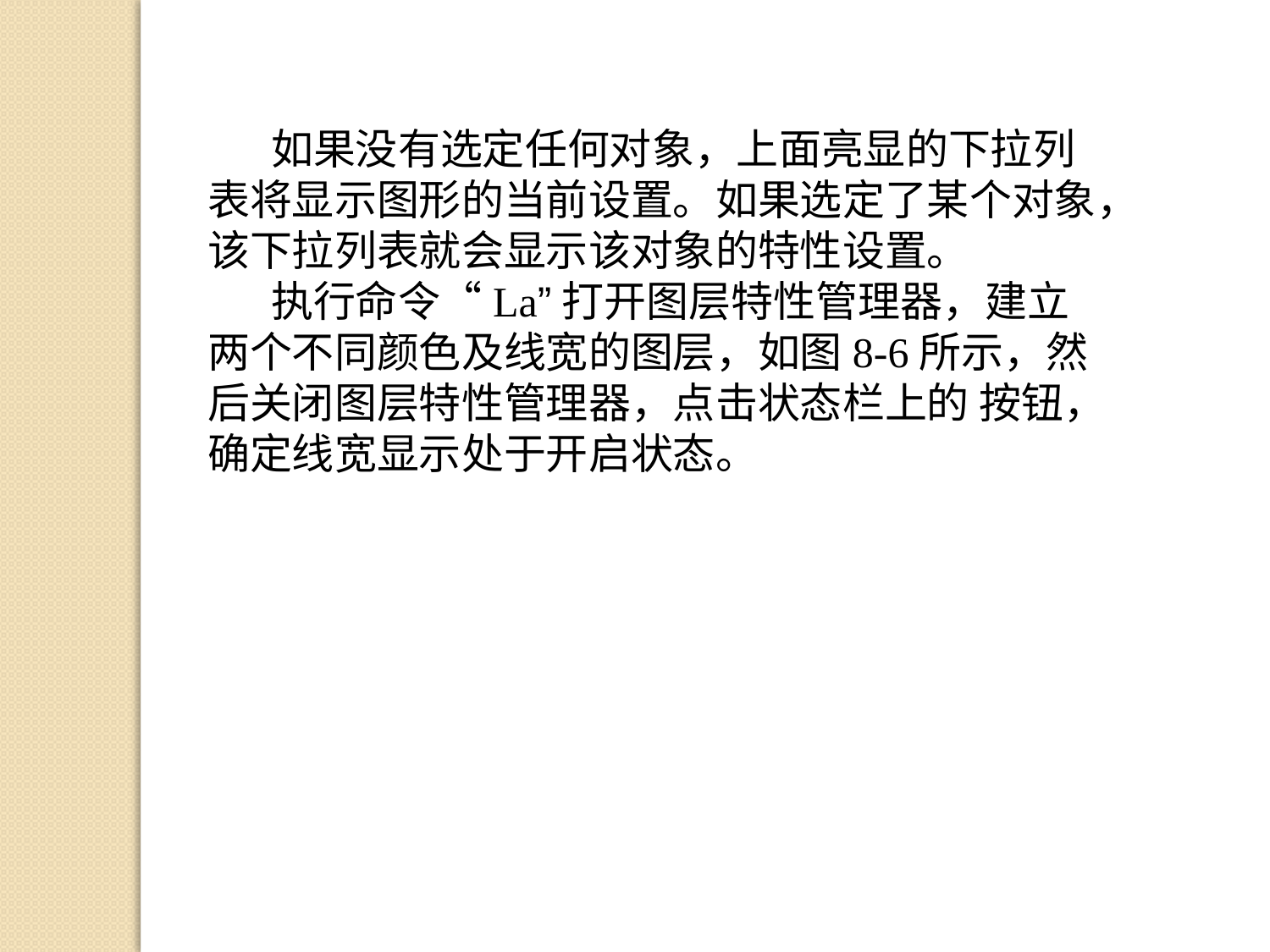

如果没有选定任何对象，上面亮显的下拉列表将显示图形的当前设置。如果选定了某个对象，该下拉列表就会显示该对象的特性设置。
执行命令“La”打开图层特性管理器，建立两个不同颜色及线宽的图层，如图8-6所示，然后关闭图层特性管理器，点击状态栏上的 按钮，确定线宽显示处于开启状态。